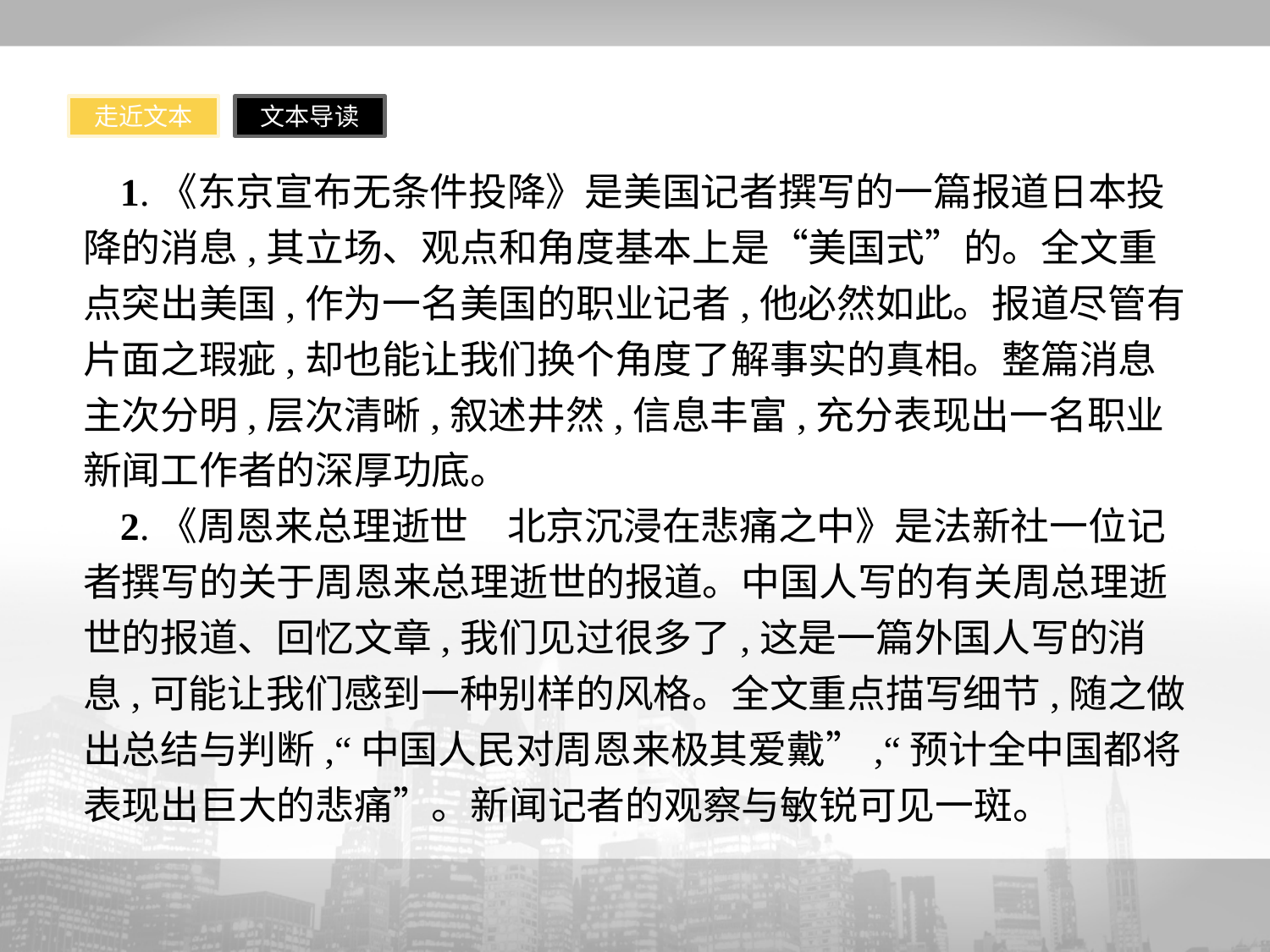

走近文本
文本导读
1.《东京宣布无条件投降》是美国记者撰写的一篇报道日本投降的消息,其立场、观点和角度基本上是“美国式”的。全文重点突出美国,作为一名美国的职业记者,他必然如此。报道尽管有片面之瑕疵,却也能让我们换个角度了解事实的真相。整篇消息主次分明,层次清晰,叙述井然,信息丰富,充分表现出一名职业新闻工作者的深厚功底。
2.《周恩来总理逝世　北京沉浸在悲痛之中》是法新社一位记者撰写的关于周恩来总理逝世的报道。中国人写的有关周总理逝世的报道、回忆文章,我们见过很多了,这是一篇外国人写的消息,可能让我们感到一种别样的风格。全文重点描写细节,随之做出总结与判断,“中国人民对周恩来极其爱戴”,“预计全中国都将表现出巨大的悲痛”。新闻记者的观察与敏锐可见一斑。